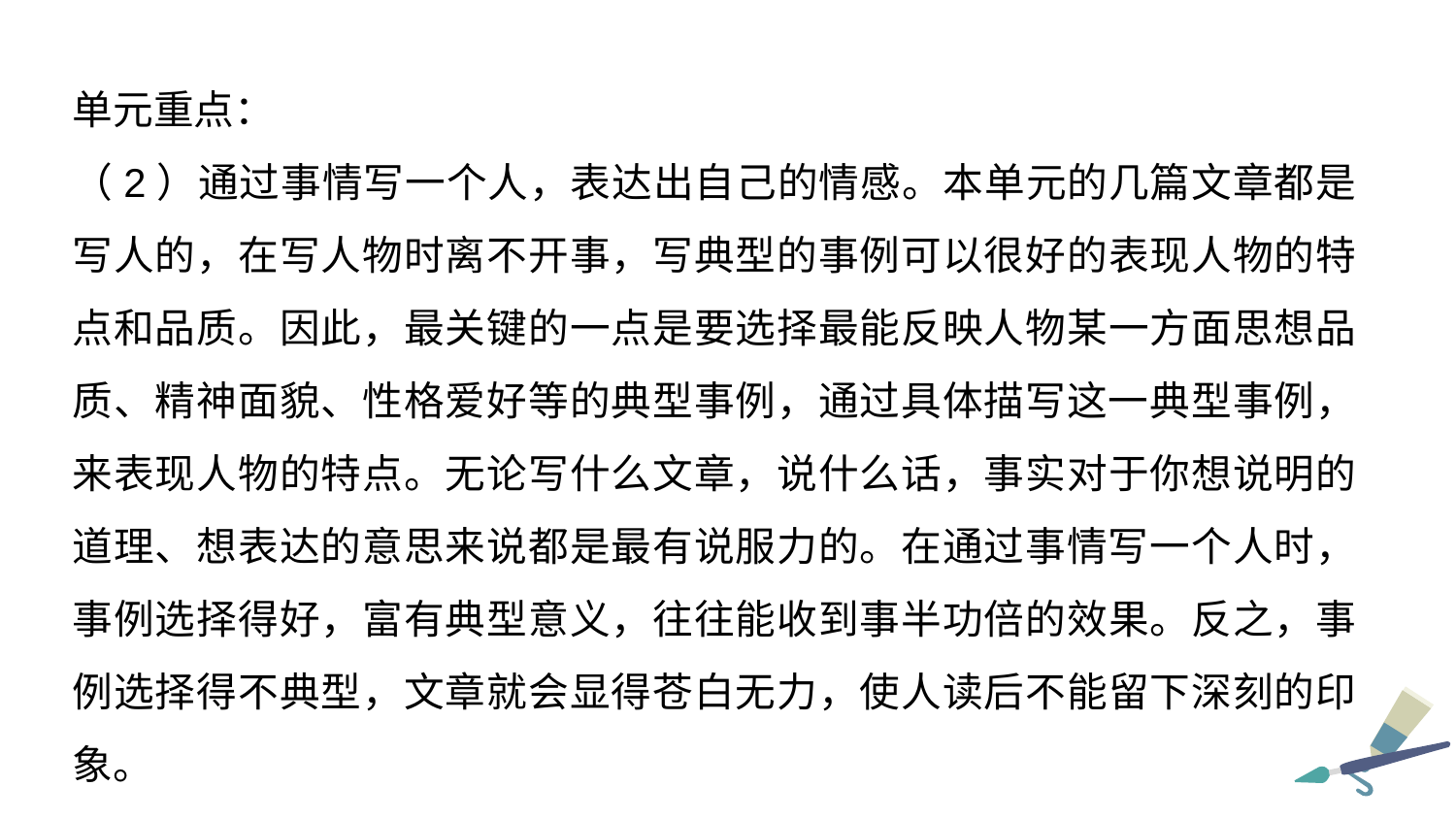

单元重点：
（2）通过事情写一个人，表达出自己的情感。本单元的几篇文章都是写人的，在写人物时离不开事，写典型的事例可以很好的表现人物的特点和品质。因此，最关键的一点是要选择最能反映人物某一方面思想品质、精神面貌、性格爱好等的典型事例，通过具体描写这一典型事例，来表现人物的特点。无论写什么文章，说什么话，事实对于你想说明的道理、想表达的意思来说都是最有说服力的。在通过事情写一个人时，事例选择得好，富有典型意义，往往能收到事半功倍的效果。反之，事例选择得不典型，文章就会显得苍白无力，使人读后不能留下深刻的印象。